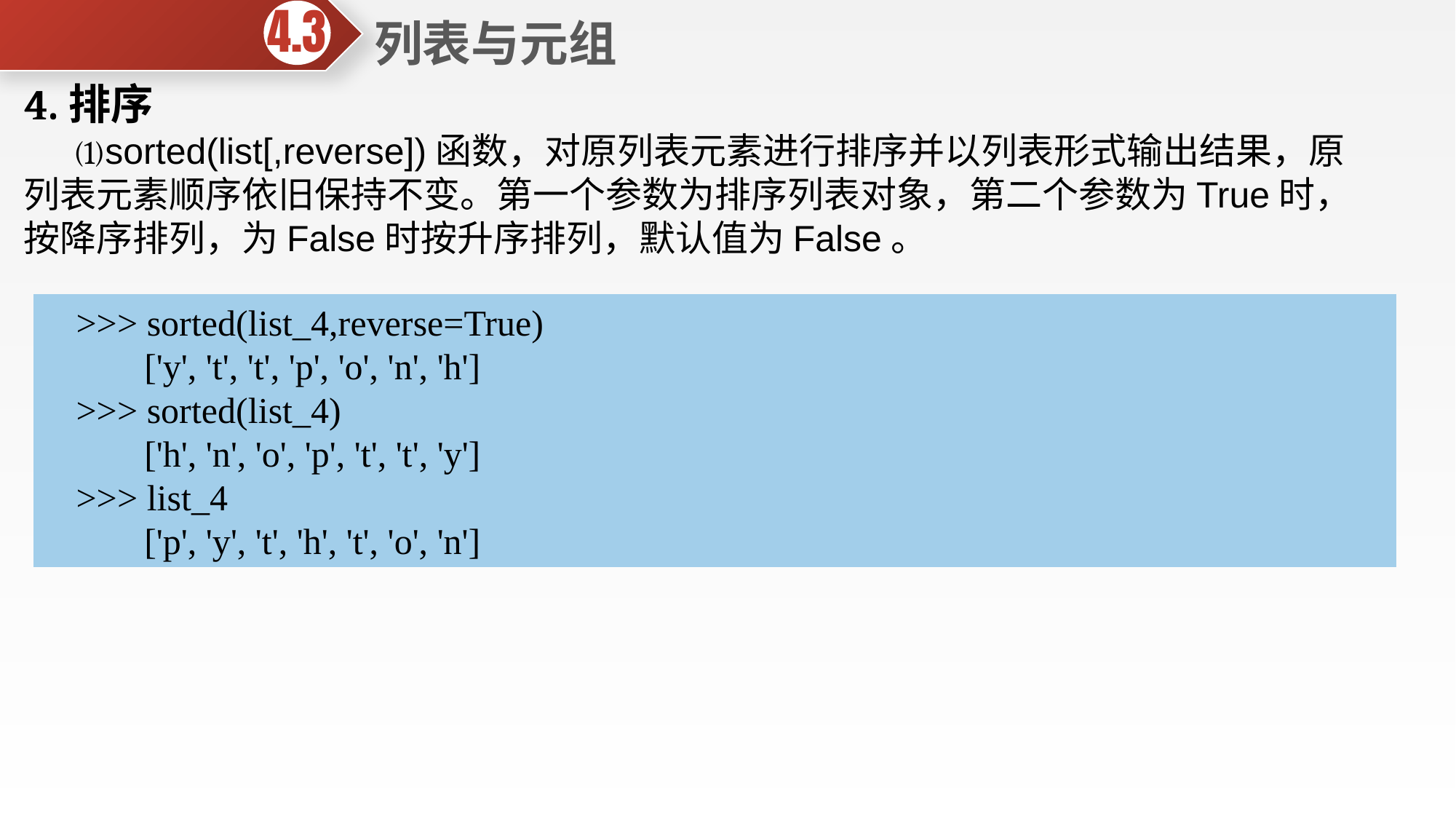

列表与元组

4.3
4.排序
     ⑴sorted(list[,reverse])函数，对原列表元素进行排序并以列表形式输出结果，原列表元素顺序依旧保持不变。第一个参数为排序列表对象，第二个参数为True时，按降序排列，为False时按升序排列，默认值为False。
>>> sorted(list_4,reverse=True)
    ['y', 't', 't', 'p', 'o', 'n', 'h']
>>> sorted(list_4)
    ['h', 'n', 'o', 'p', 't', 't', 'y']
>>> list_4
    ['p', 'y', 't', 'h', 't', 'o', 'n']